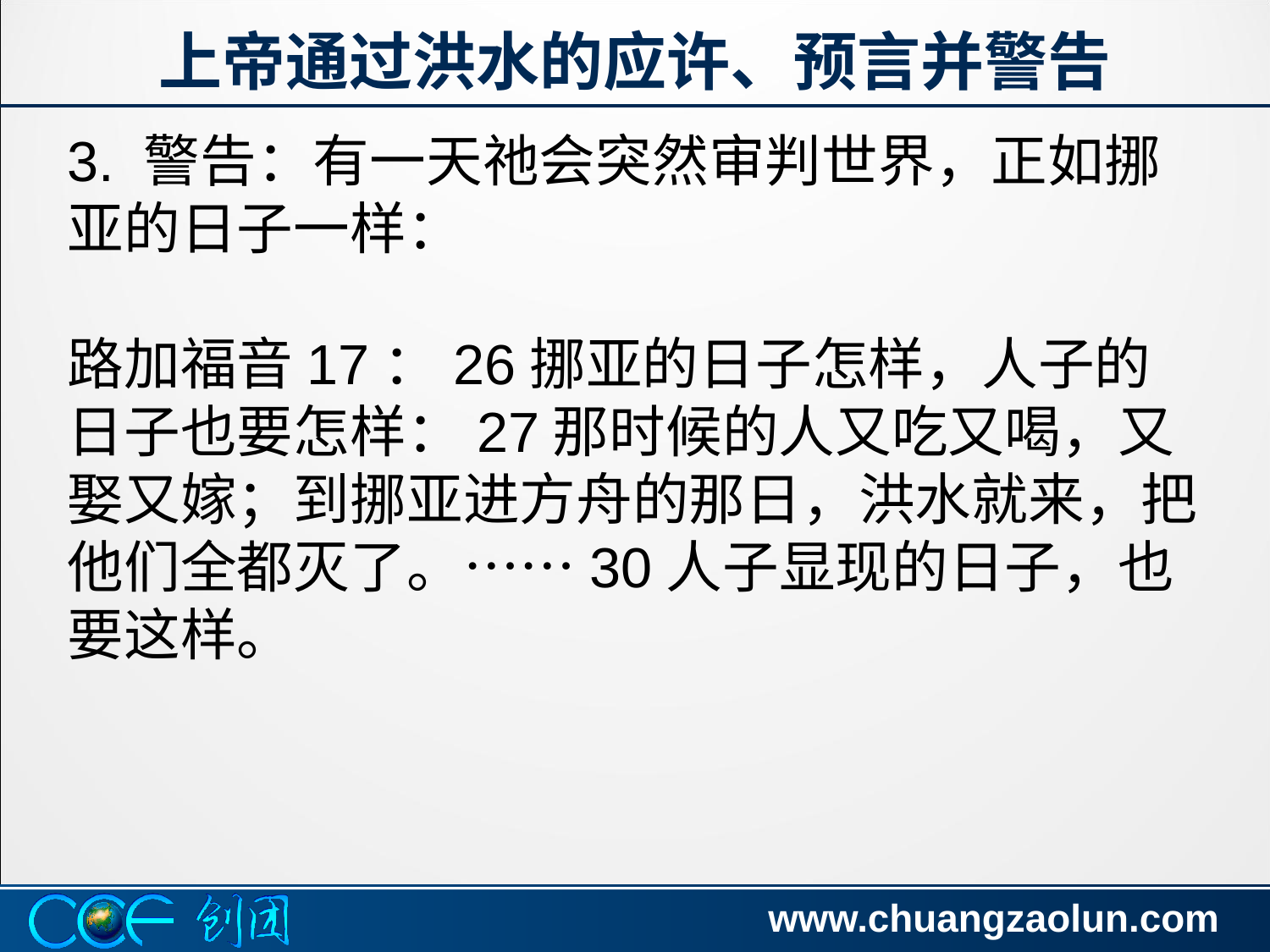

# 上帝通过洪水的应许、预言并警告
3. 警告：有一天祂会突然审判世界，正如挪亚的日子一样：

路加福音17：26挪亚的日子怎样，人子的日子也要怎样：27那时候的人又吃又喝，又娶又嫁；到挪亚进方舟的那日，洪水就来，把他们全都灭了。……30人子显现的日子，也要这样。